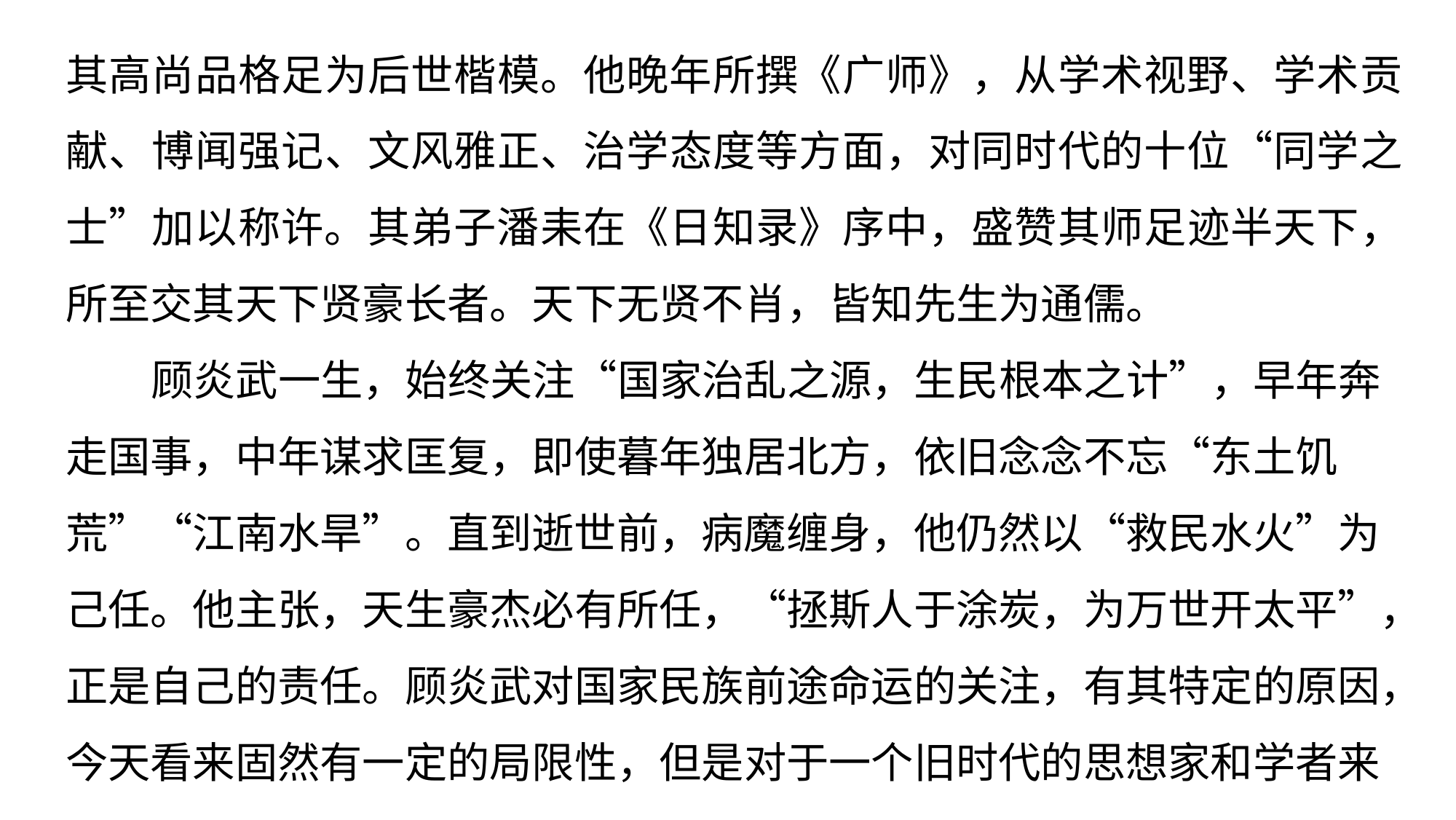

其高尚品格足为后世楷模。他晚年所撰《广师》，从学术视野、学术贡献、博闻强记、文风雅正、治学态度等方面，对同时代的十位“同学之士”加以称许。其弟子潘耒在《日知录》序中，盛赞其师足迹半天下，所至交其天下贤豪长者。天下无贤不肖，皆知先生为通儒。
顾炎武一生，始终关注“国家治乱之源，生民根本之计”，早年奔走国事，中年谋求匡复，即使暮年独居北方，依旧念念不忘“东土饥荒”“江南水旱”。直到逝世前，病魔缠身，他仍然以“救民水火”为己任。他主张，天生豪杰必有所任，“拯斯人于涂炭，为万世开太平”，正是自己的责任。顾炎武对国家民族前途命运的关注，有其特定的原因，今天看来固然有一定的局限性，但是对于一个旧时代的思想家和学者来